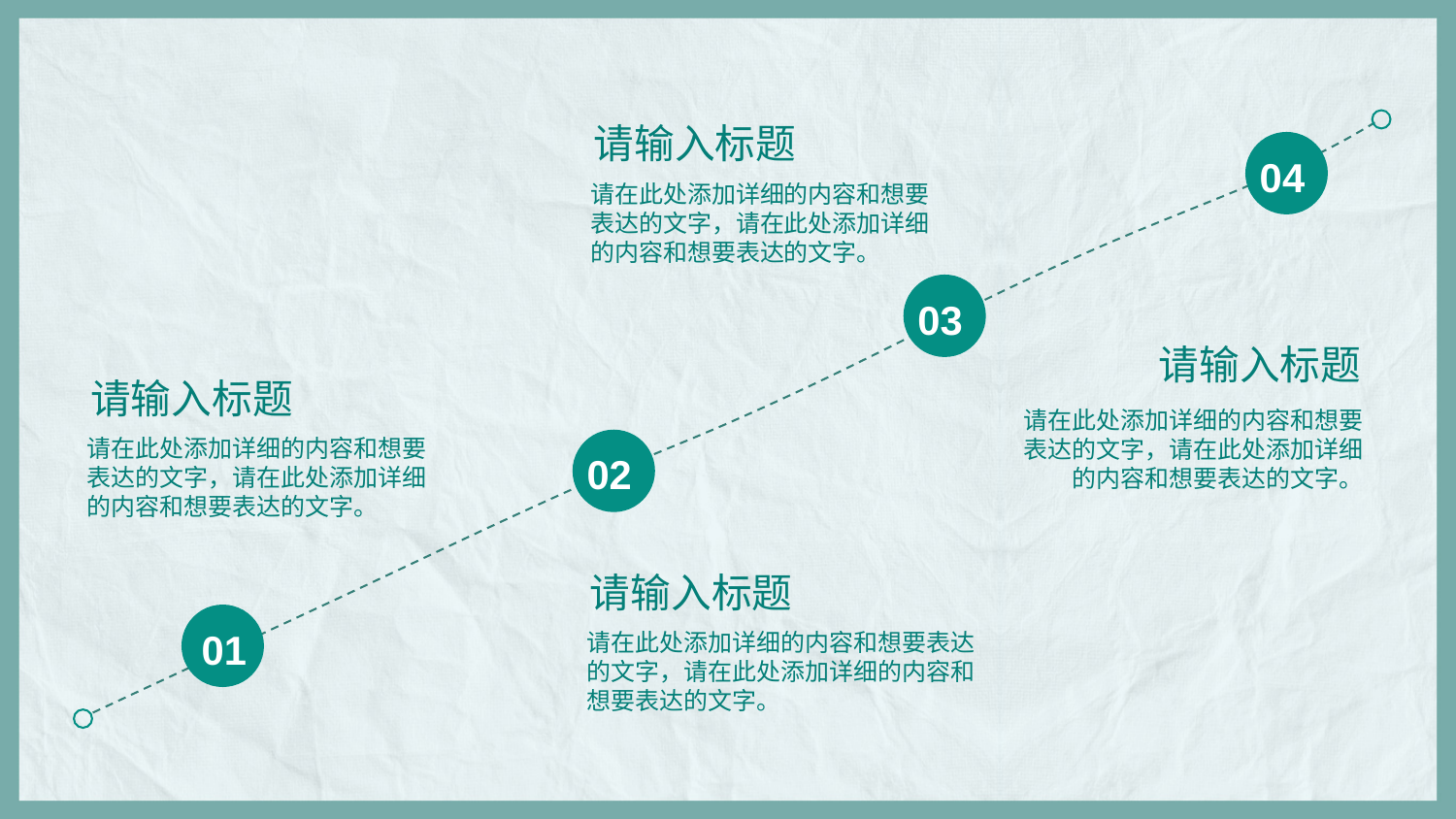

请输入标题

04
请在此处添加详细的内容和想要表达的文字，请在此处添加详细的内容和想要表达的文字。

03
请输入标题
请输入标题
请在此处添加详细的内容和想要表达的文字，请在此处添加详细的内容和想要表达的文字。

请在此处添加详细的内容和想要表达的文字，请在此处添加详细的内容和想要表达的文字。

02
请输入标题

01
请在此处添加详细的内容和想要表达的文字，请在此处添加详细的内容和想要表达的文字。